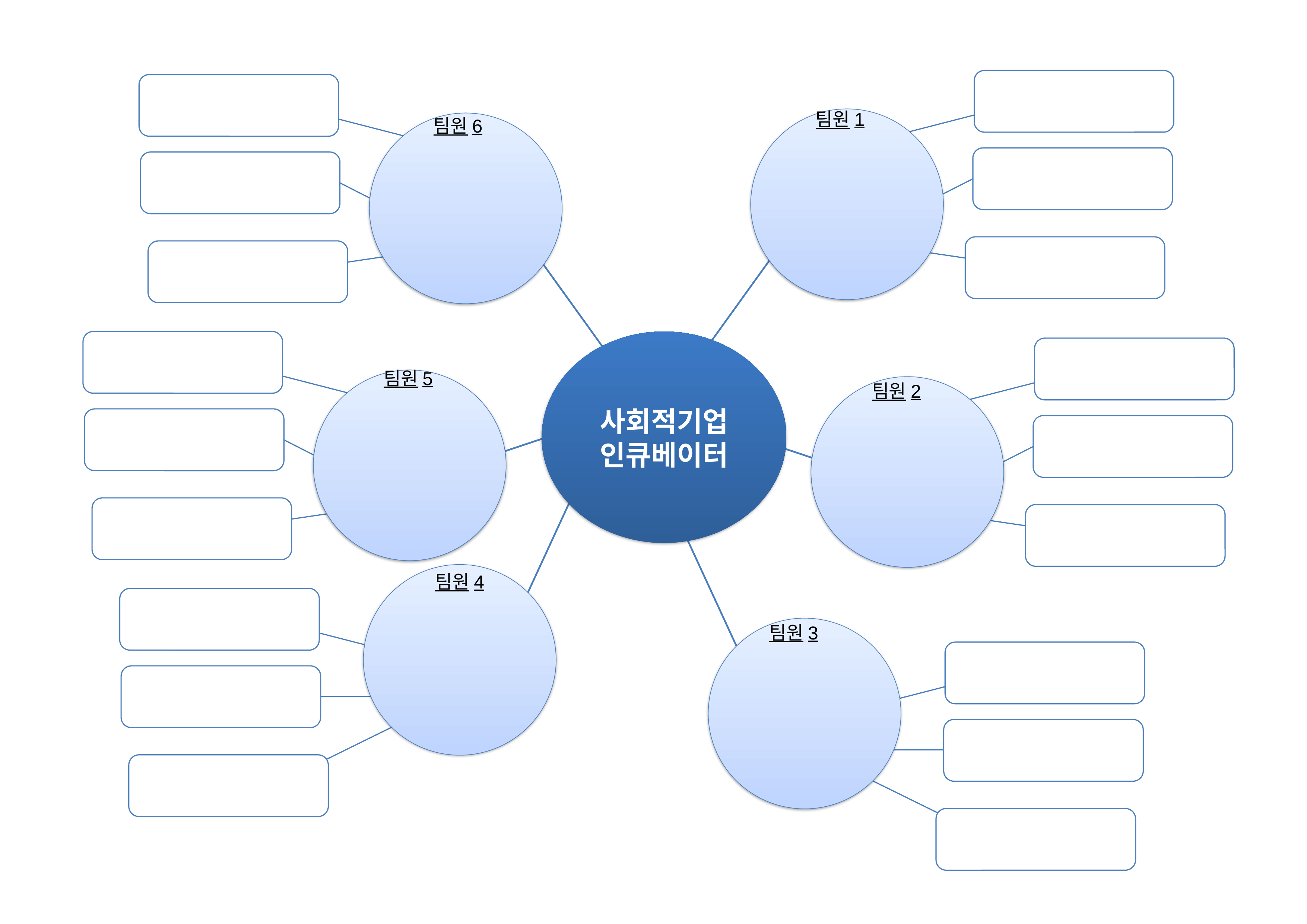

팀원1

팀원6

사회적기업
인큐베이터

팀원5

팀원2

팀원4

팀원3